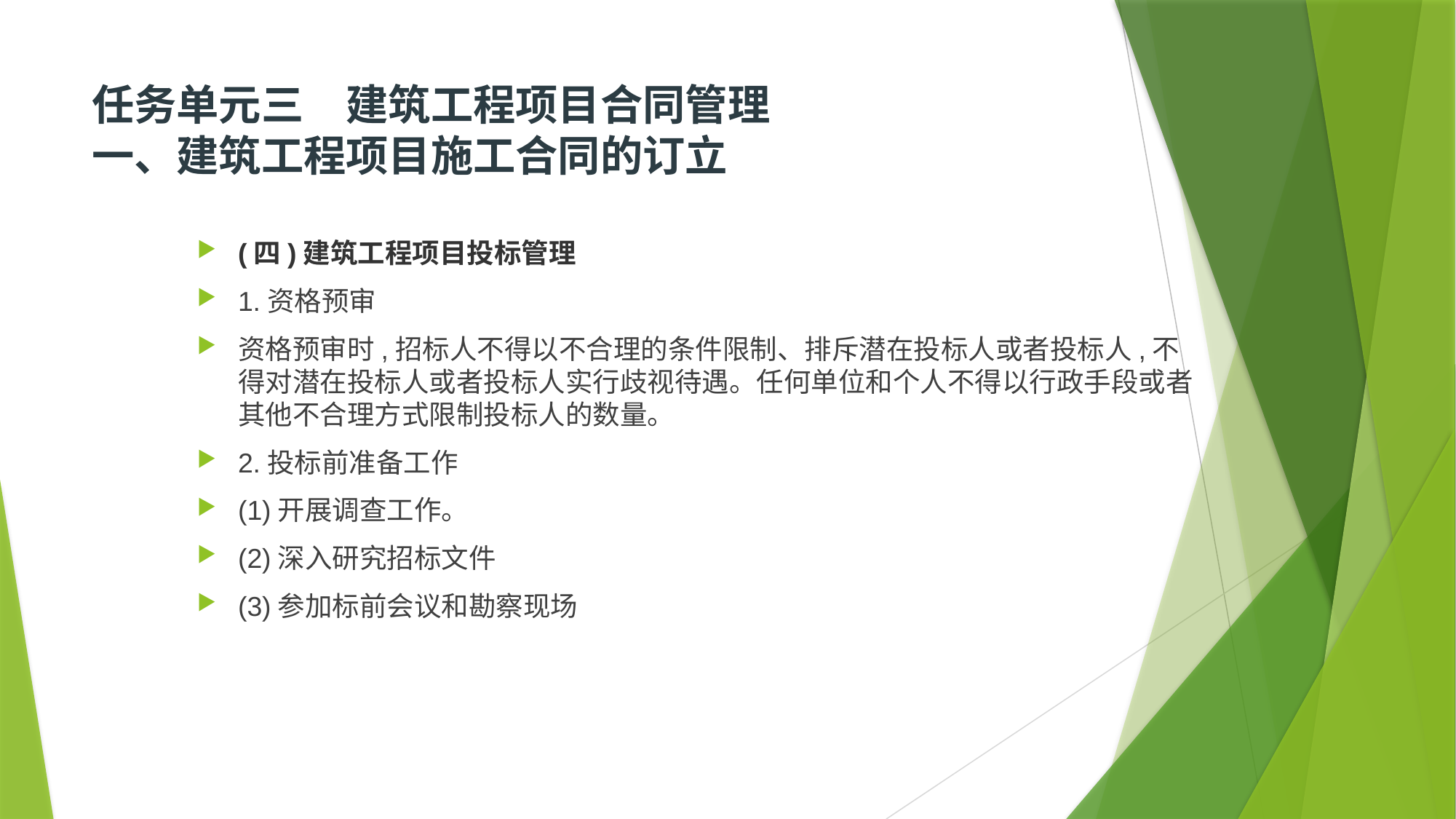

# 任务单元三　建筑工程项目合同管理  一、建筑工程项目施工合同的订立
(四)建筑工程项目投标管理
1.资格预审
资格预审时,招标人不得以不合理的条件限制、排斥潜在投标人或者投标人,不得对潜在投标人或者投标人实行歧视待遇。任何单位和个人不得以行政手段或者其他不合理方式限制投标人的数量。
2.投标前准备工作
(1)开展调查工作。
(2)深入研究招标文件
(3)参加标前会议和勘察现场